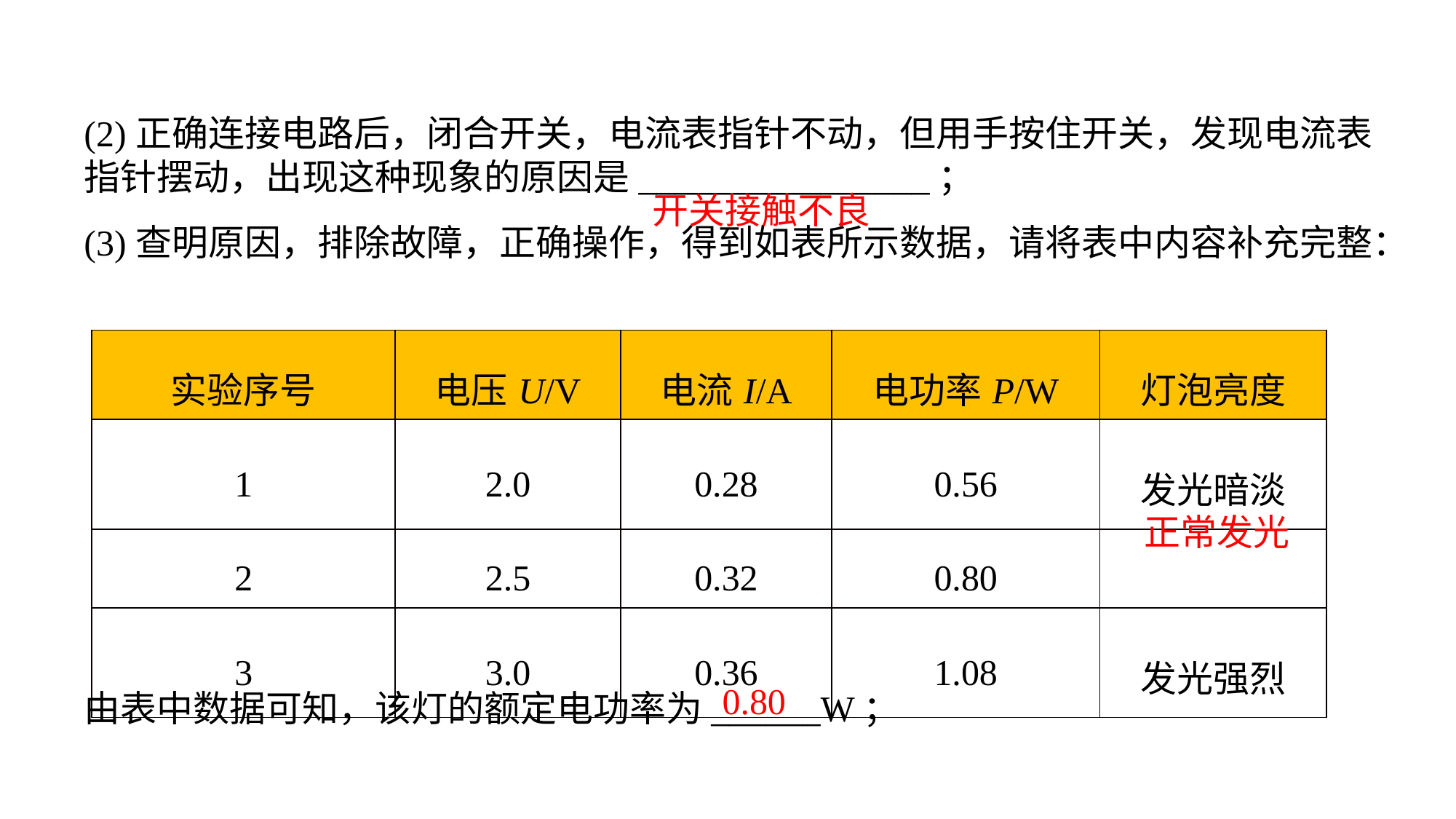

(2)正确连接电路后，闭合开关，电流表指针不动，但用手按住开关，发现电流表指针摆动，出现这种现象的原因是________________；(3)查明原因，排除故障，正确操作，得到如表所示数据，请将表中内容补充完整：
开关接触不良
| 实验序号 | 电压U/V | 电流I/A | 电功率P/W | 灯泡亮度 |
| --- | --- | --- | --- | --- |
| 1 | 2.0 | 0.28 | 0.56 | 发光暗淡 |
| 2 | 2.5 | 0.32 | 0.80 |  |
| 3 | 3.0 | 0.36 | 1.08 | 发光强烈 |
正常发光
0.80
由表中数据可知，该灯的额定电功率为______W；